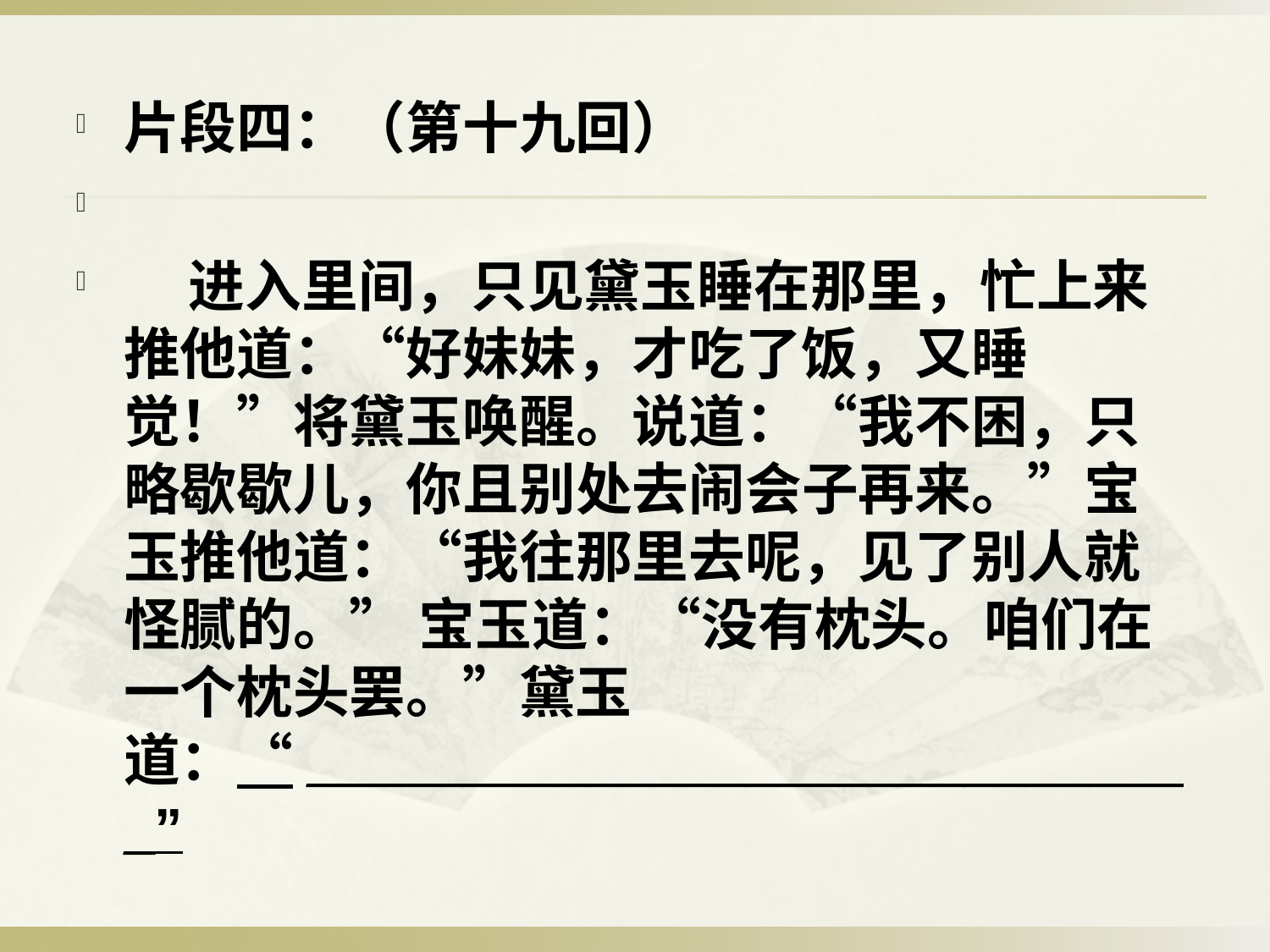

片段四：（第十九回）

    进入里间，只见黛玉睡在那里，忙上来推他道：“好妹妹，才吃了饭，又睡觉！”将黛玉唤醒。说道：“我不困，只略歇歇儿，你且别处去闹会子再来。”宝玉推他道：“我往那里去呢，见了别人就怪腻的。” 宝玉道：“没有枕头。咱们在一个枕头罢。”黛玉道：“_____________________________”